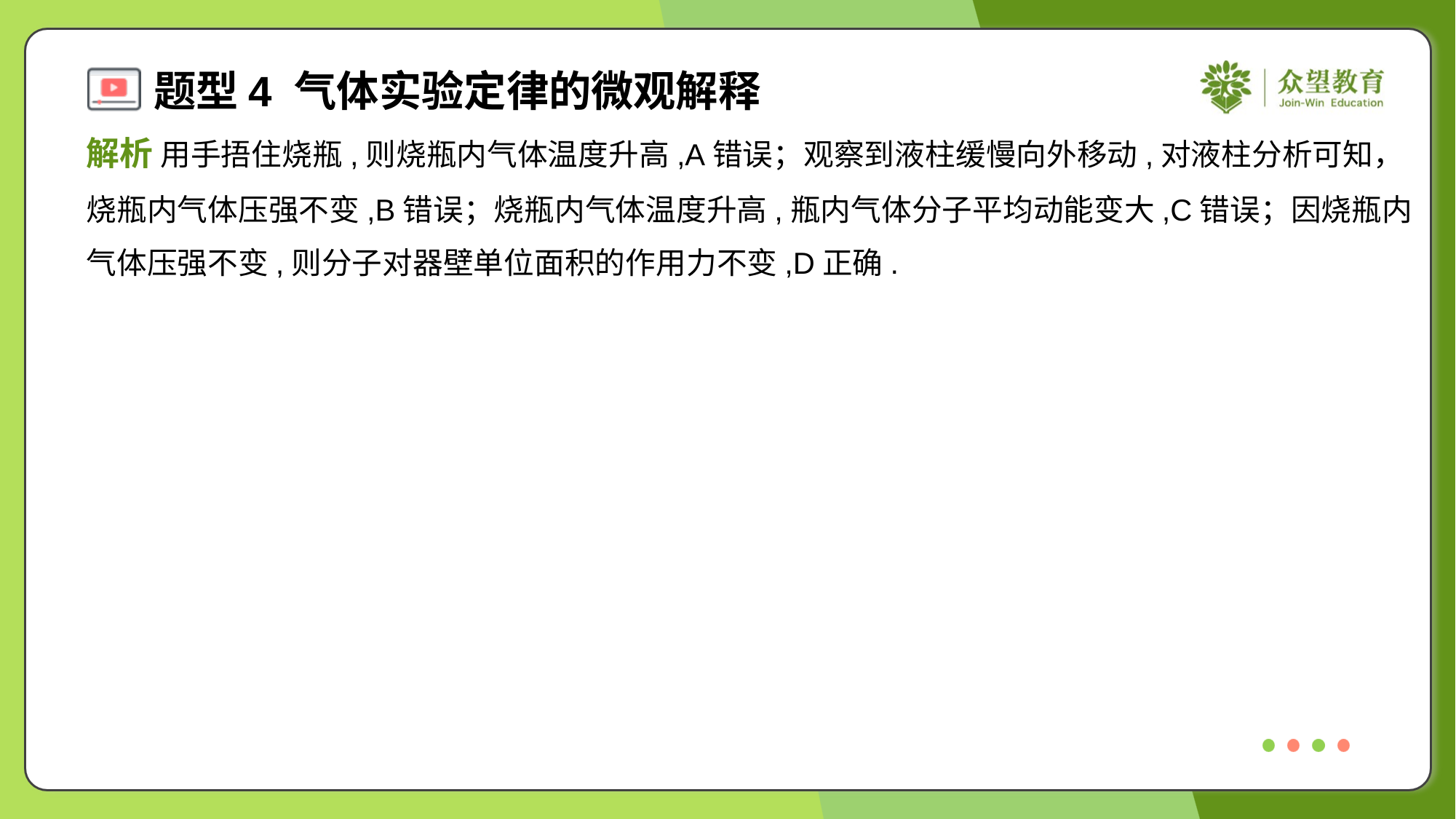

解析 用手捂住烧瓶,则烧瓶内气体温度升高,A错误；观察到液柱缓慢向外移动,对液柱分析可知，
烧瓶内气体压强不变,B错误；烧瓶内气体温度升高,瓶内气体分子平均动能变大,C错误；因烧瓶内
气体压强不变,则分子对器壁单位面积的作用力不变,D正确.